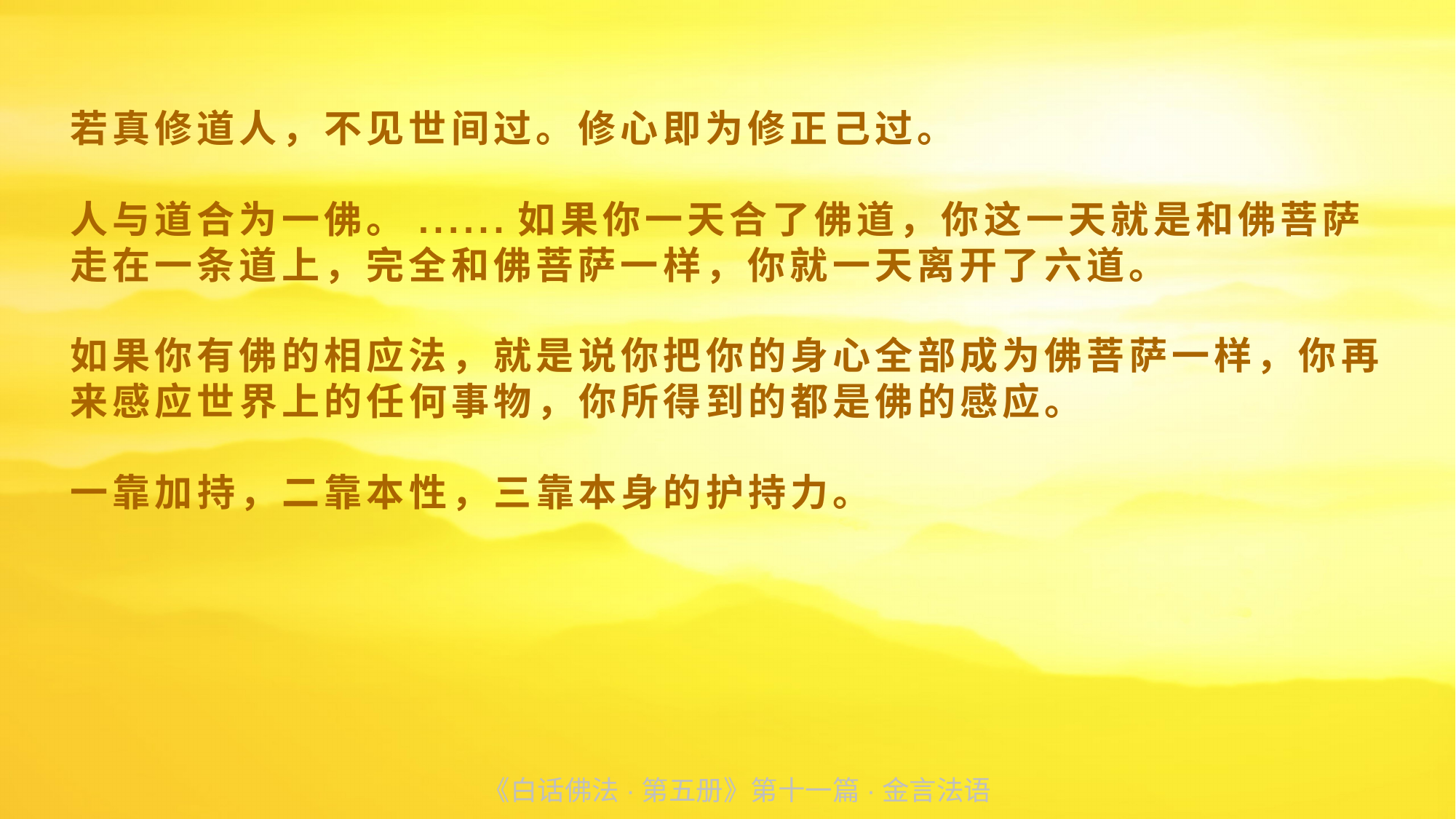

若真修道人，不见世间过。修心即为修正己过。

人与道合为一佛。......如果你一天合了佛道，你这一天就是和佛菩萨走在一条道上，完全和佛菩萨一样，你就一天离开了六道。

如果你有佛的相应法，就是说你把你的身心全部成为佛菩萨一样，你再来感应世界上的任何事物，你所得到的都是佛的感应。

一靠加持，二靠本性，三靠本身的护持力。

  《白话佛法·第五册》第十一篇·金言法语